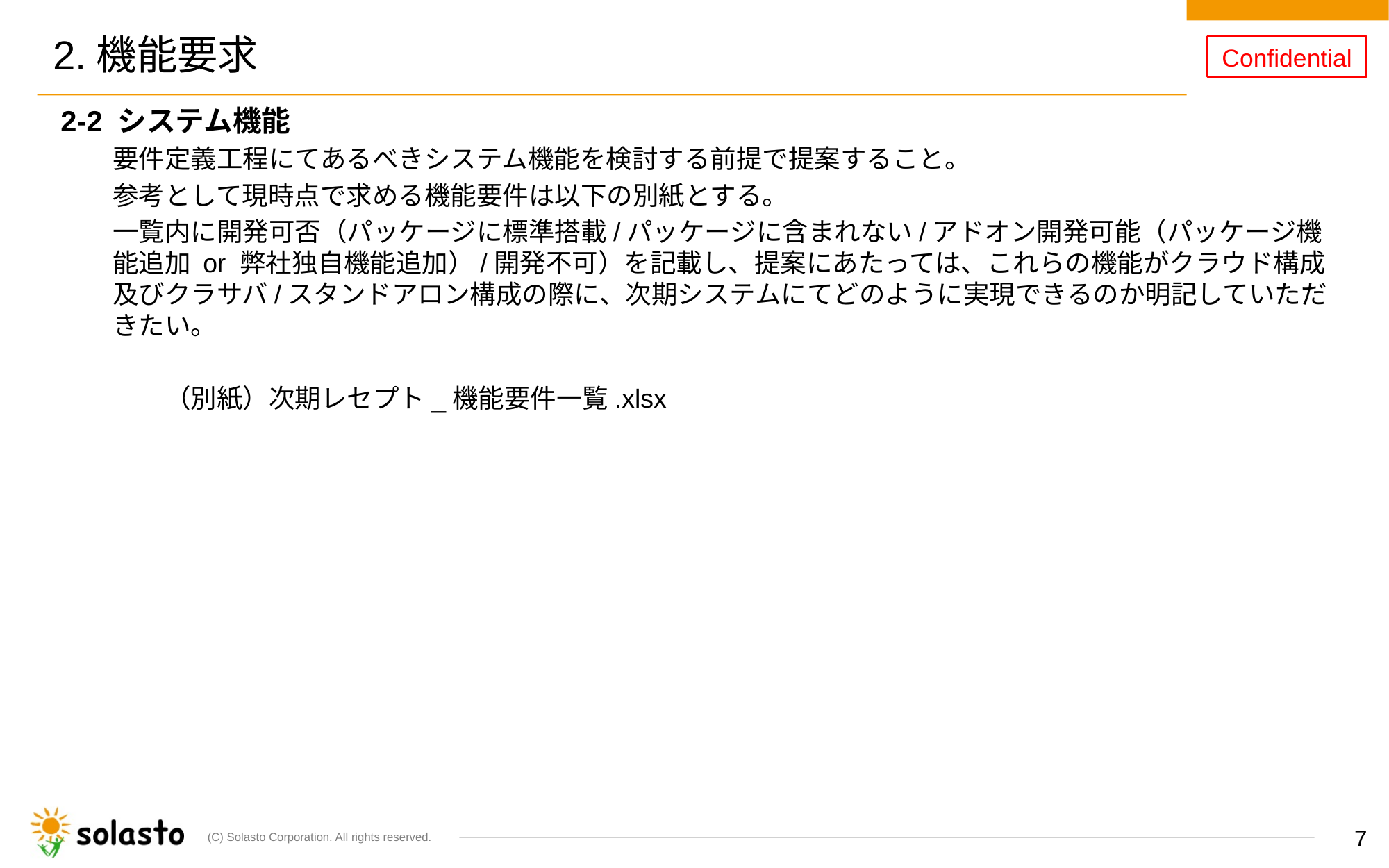

# 2.機能要求
2-2 システム機能
要件定義工程にてあるべきシステム機能を検討する前提で提案すること。
参考として現時点で求める機能要件は以下の別紙とする。
一覧内に開発可否（パッケージに標準搭載/パッケージに含まれない/アドオン開発可能（パッケージ機能追加 or 弊社独自機能追加）/開発不可）を記載し、提案にあたっては、これらの機能がクラウド構成及びクラサバ/スタンドアロン構成の際に、次期システムにてどのように実現できるのか明記していただきたい。

（別紙）次期レセプト_機能要件一覧.xlsx